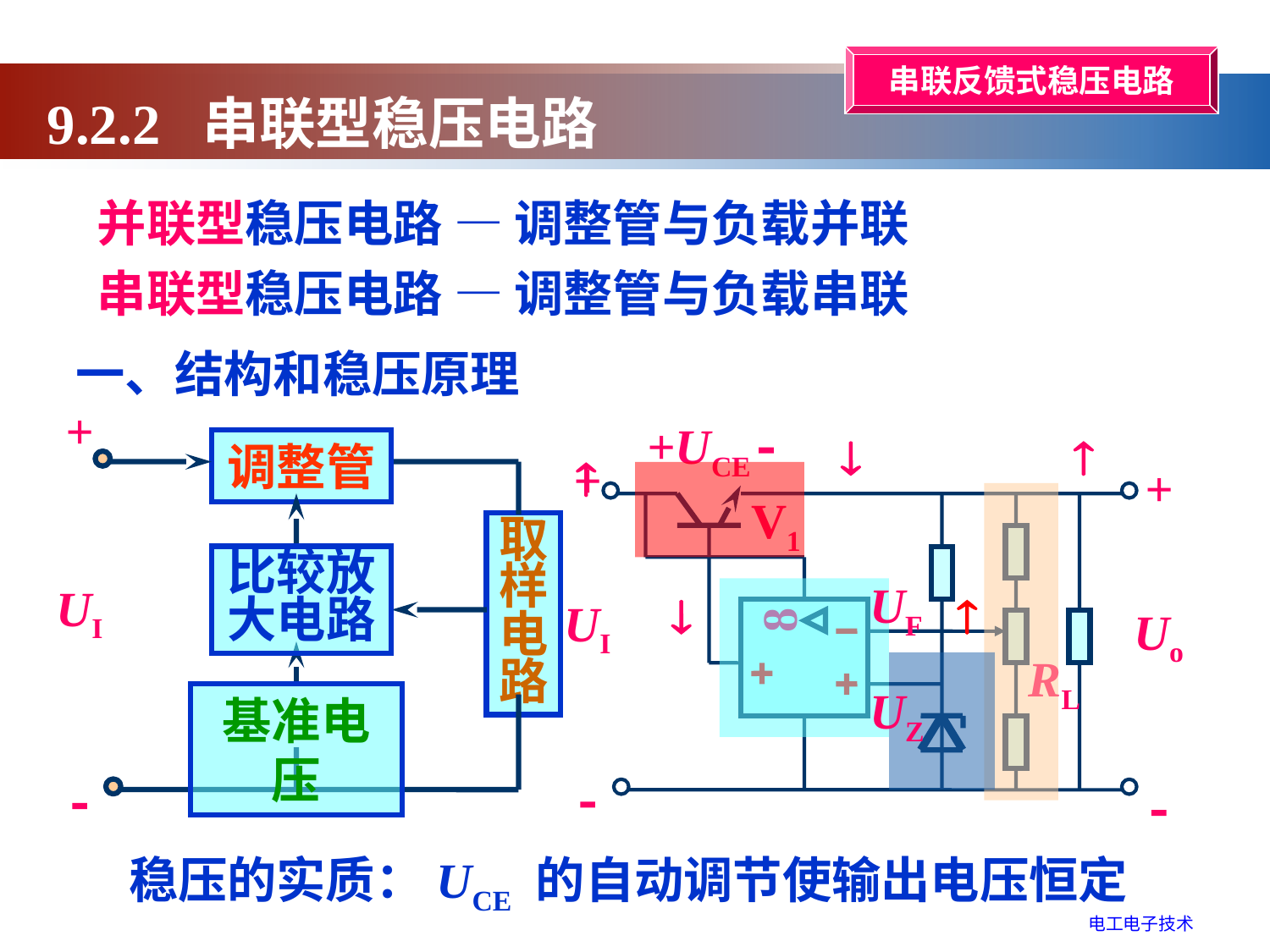

串联反馈式稳压电路
9.2.2  串联型稳压电路
并联型稳压电路 — 调整管与负载并联
串联型稳压电路 — 调整管与负载串联
一、结构和稳压原理
+UCE −

+

UI

−

V1

+

Uo

−

8

RL

↓
↑
调整管

取
样
电
路
比较放大电路

基准电压

+

UI

−

↑

UF
↓

↑

UZ
稳压的实质：UCE 的自动调节使输出电压恒定
电工电子技术